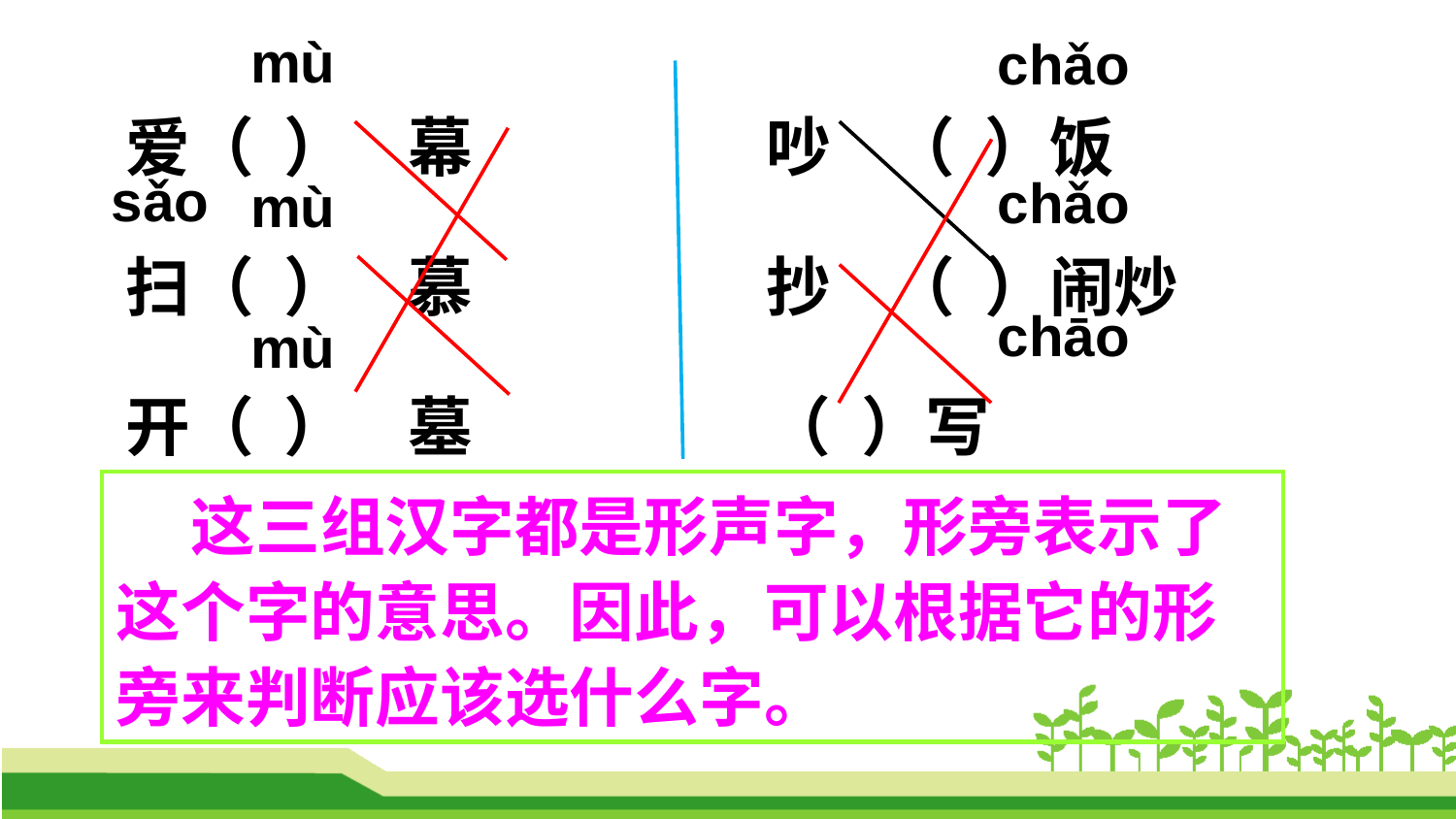

mù
chǎo
爱（  ）    幕
扫（  ）    慕
开（  ）    墓
吵    （  ）饭
抄    （  ）闹炒    （  ）写
sǎo
chǎo
mù
chāo
mù
    这三组汉字都是形声字，形旁表示了这个字的意思。因此，可以根据它的形旁来判断应该选什么字。